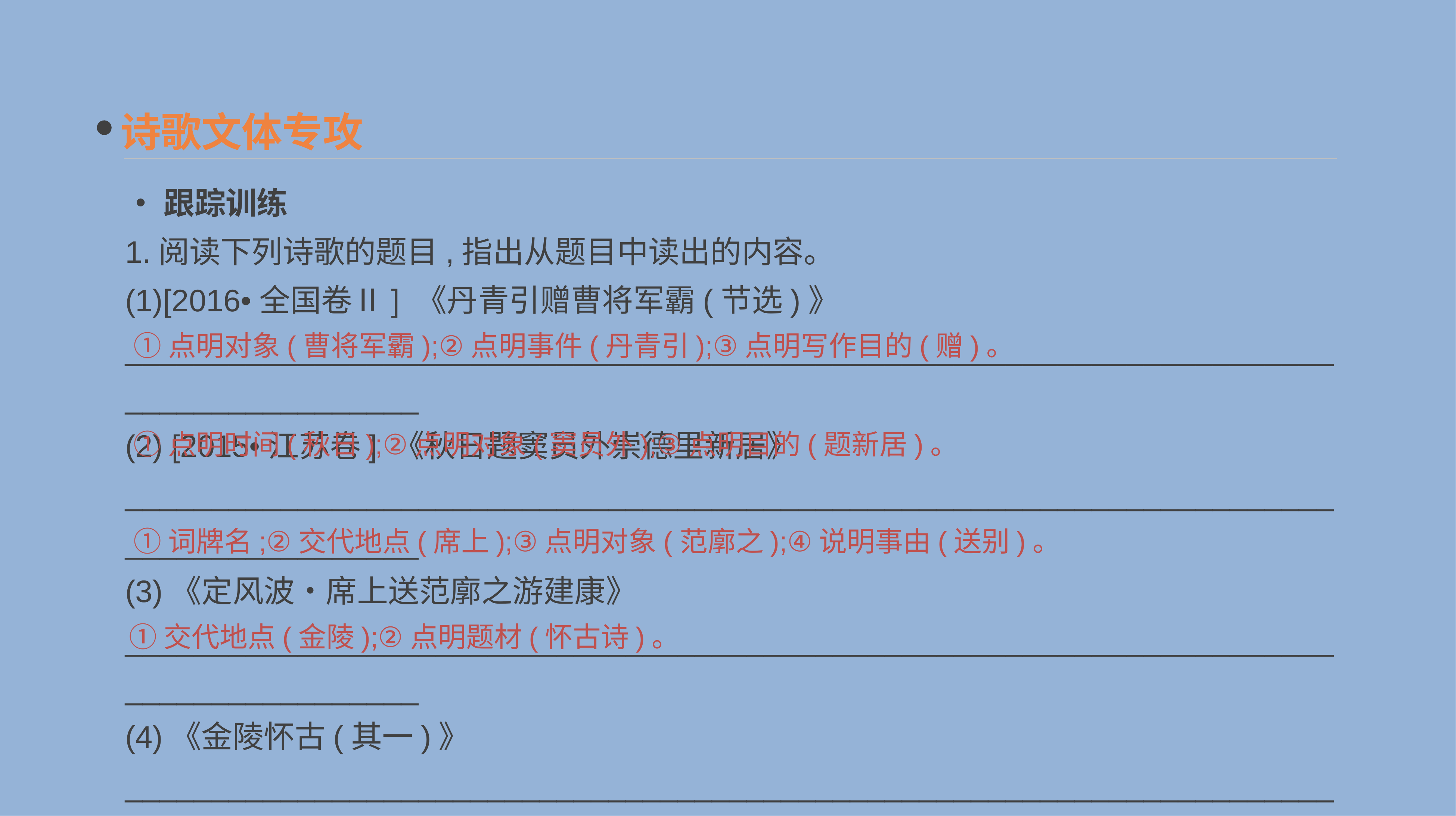

诗歌文体专攻

•跟踪训练
1.阅读下列诗歌的题目,指出从题目中读出的内容。
(1)[2016•全国卷Ⅱ] 《丹青引赠曹将军霸(节选)》
_______________________________________________________________________________________
(2) [2015•江苏卷] 《秋日题窦员外崇德里新居》
_______________________________________________________________________________________
(3)《定风波•席上送范廓之游建康》
_______________________________________________________________________________________
(4)《金陵怀古(其一)》
_______________________________________________________________________________________
①点明对象(曹将军霸);②点明事件(丹青引);③点明写作目的(赠)。
①点明时间(秋日);②点明对象(窦员外);③点明目的(题新居)。
①词牌名;②交代地点(席上);③点明对象(范廓之);④说明事由(送别)。
①交代地点(金陵);②点明题材(怀古诗)。